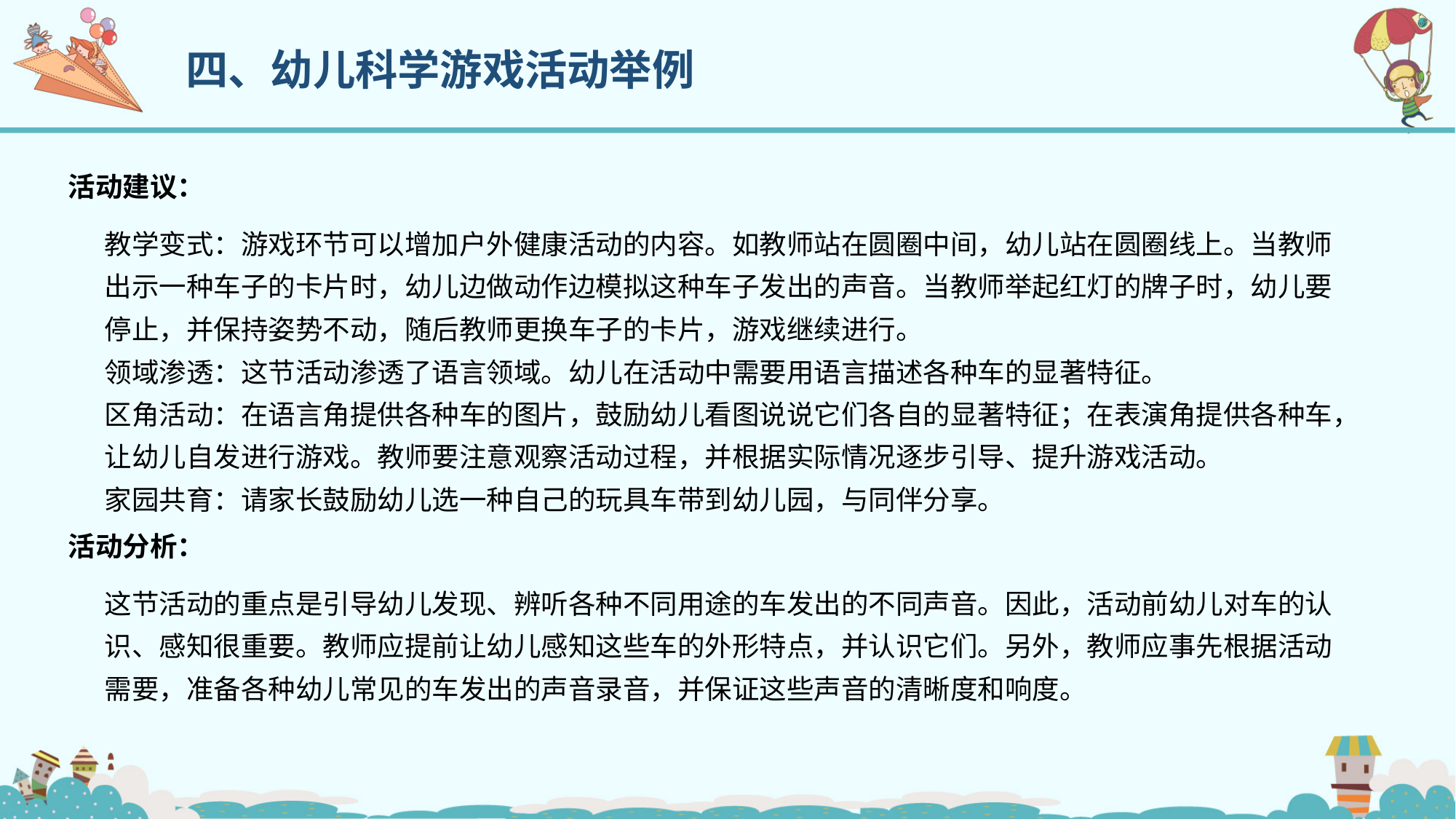

四、幼儿科学游戏活动举例

活动建议：
教学变式：游戏环节可以增加户外健康活动的内容。如教师站在圆圈中间，幼儿站在圆圈线上。当教师出示一种车子的卡片时，幼儿边做动作边模拟这种车子发出的声音。当教师举起红灯的牌子时，幼儿要停止，并保持姿势不动，随后教师更换车子的卡片，游戏继续进行。
领域渗透：这节活动渗透了语言领域。幼儿在活动中需要用语言描述各种车的显著特征。
区角活动：在语言角提供各种车的图片，鼓励幼儿看图说说它们各自的显著特征；在表演角提供各种车，让幼儿自发进行游戏。教师要注意观察活动过程，并根据实际情况逐步引导、提升游戏活动。
家园共育：请家长鼓励幼儿选一种自己的玩具车带到幼儿园，与同伴分享。
活动分析：
这节活动的重点是引导幼儿发现、辨听各种不同用途的车发出的不同声音。因此，活动前幼儿对车的认识、感知很重要。教师应提前让幼儿感知这些车的外形特点，并认识它们。另外，教师应事先根据活动需要，准备各种幼儿常见的车发出的声音录音，并保证这些声音的清晰度和响度。